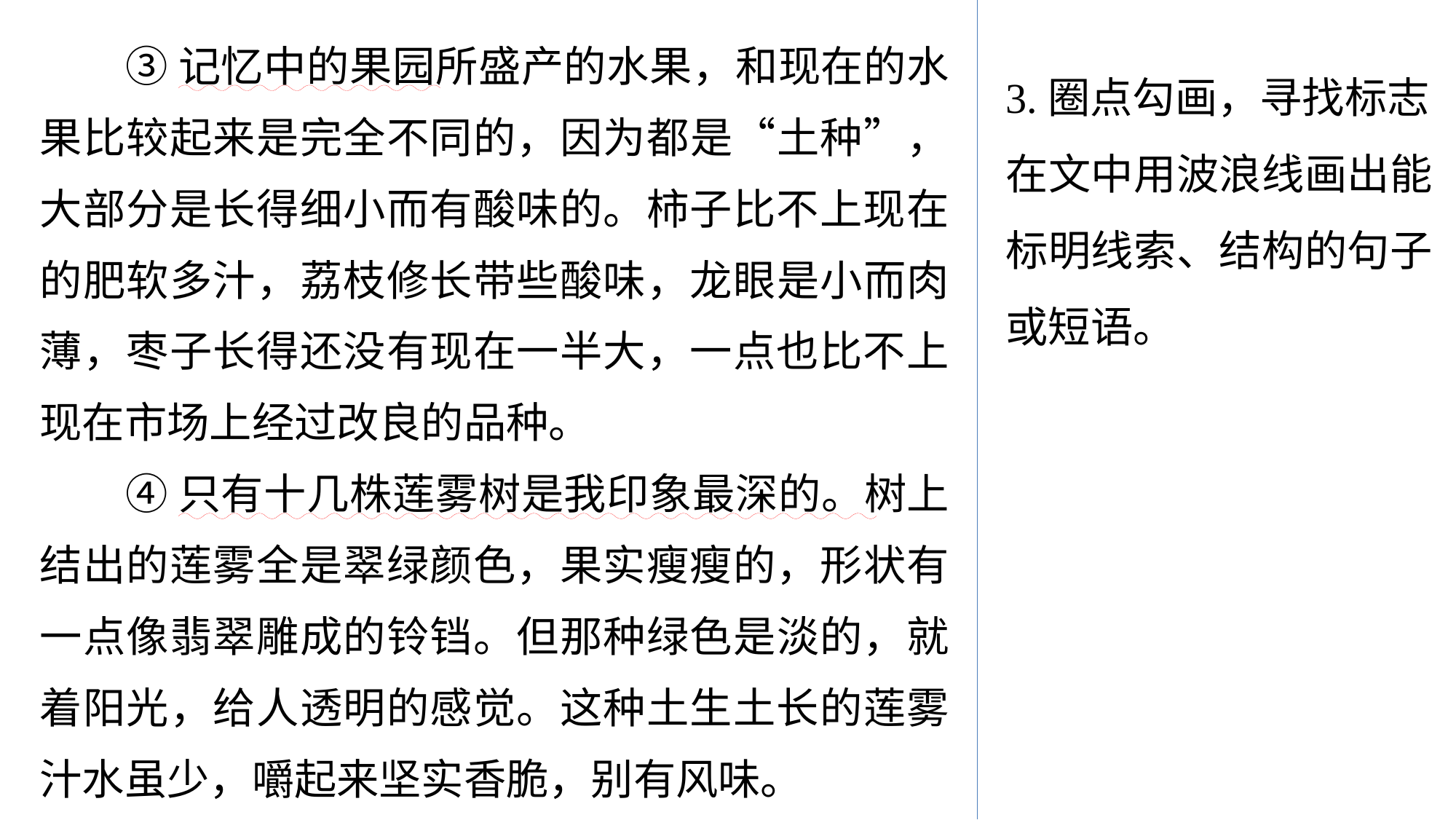

③记忆中的果园所盛产的水果，和现在的水果比较起来是完全不同的，因为都是“土种”，大部分是长得细小而有酸味的。柿子比不上现在的肥软多汁，荔枝修长带些酸味，龙眼是小而肉薄，枣子长得还没有现在一半大，一点也比不上现在市场上经过改良的品种。
④只有十几株莲雾树是我印象最深的。树上结出的莲雾全是翠绿颜色，果实瘦瘦的，形状有一点像翡翠雕成的铃铛。但那种绿色是淡的，就着阳光，给人透明的感觉。这种土生土长的莲雾汁水虽少，嚼起来坚实香脆，别有风味。
3.圈点勾画，寻找标志
在文中用波浪线画出能标明线索、结构的句子或短语。